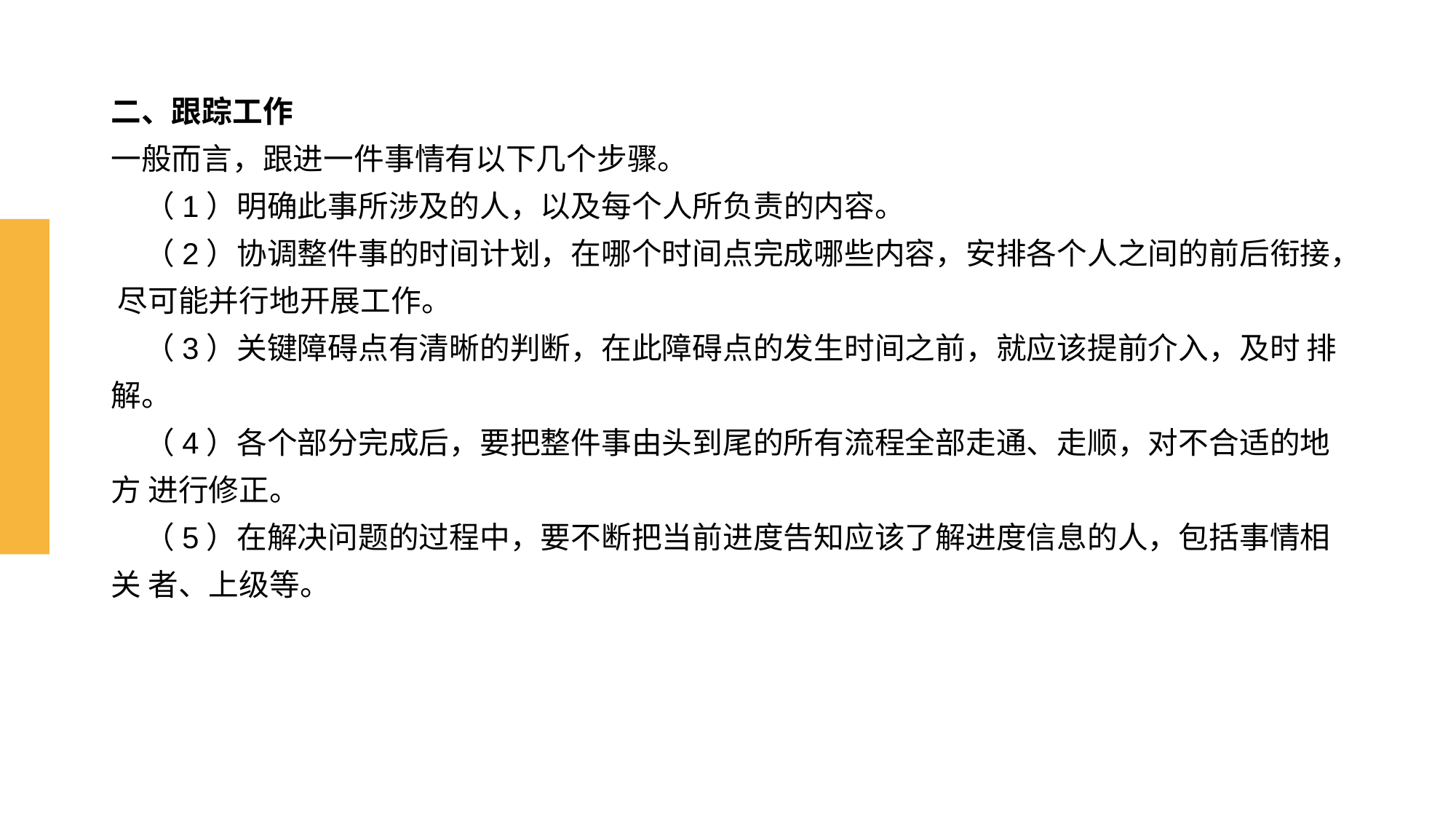

# 二、跟踪工作 一般而言，跟进一件事情有以下几个步骤。 （1）明确此事所涉及的人，以及每个人所负责的内容。 （2）协调整件事的时间计划，在哪个时间点完成哪些内容，安排各个人之间的前后衔接， 尽可能并行地开展工作。 （3）关键障碍点有清晰的判断，在此障碍点的发生时间之前，就应该提前介入，及时 排解。 （4）各个部分完成后，要把整件事由头到尾的所有流程全部走通、走顺，对不合适的地方 进行修正。 （5）在解决问题的过程中，要不断把当前进度告知应该了解进度信息的人，包括事情相关 者、上级等。